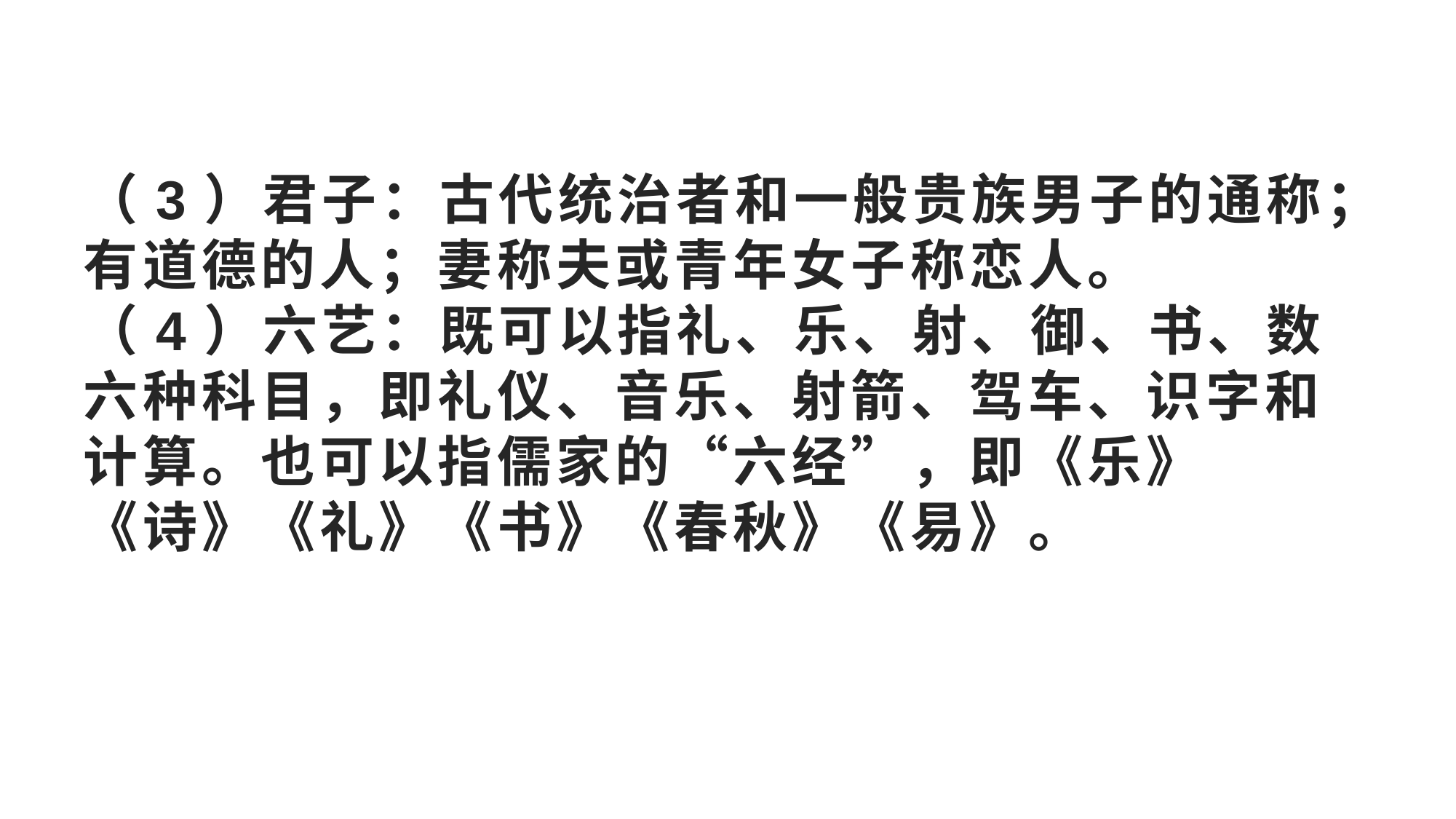

# （3）君子：古代统治者和一般贵族男子的通称；有道德的人；妻称夫或青年女子称恋人。 （4）六艺：既可以指礼、乐、射、御、书、数六种科目，即礼仪、音乐、射箭、驾车、识字和计算。也可以指儒家的“六经”，即《乐》《诗》《礼》《书》《春秋》《易》。